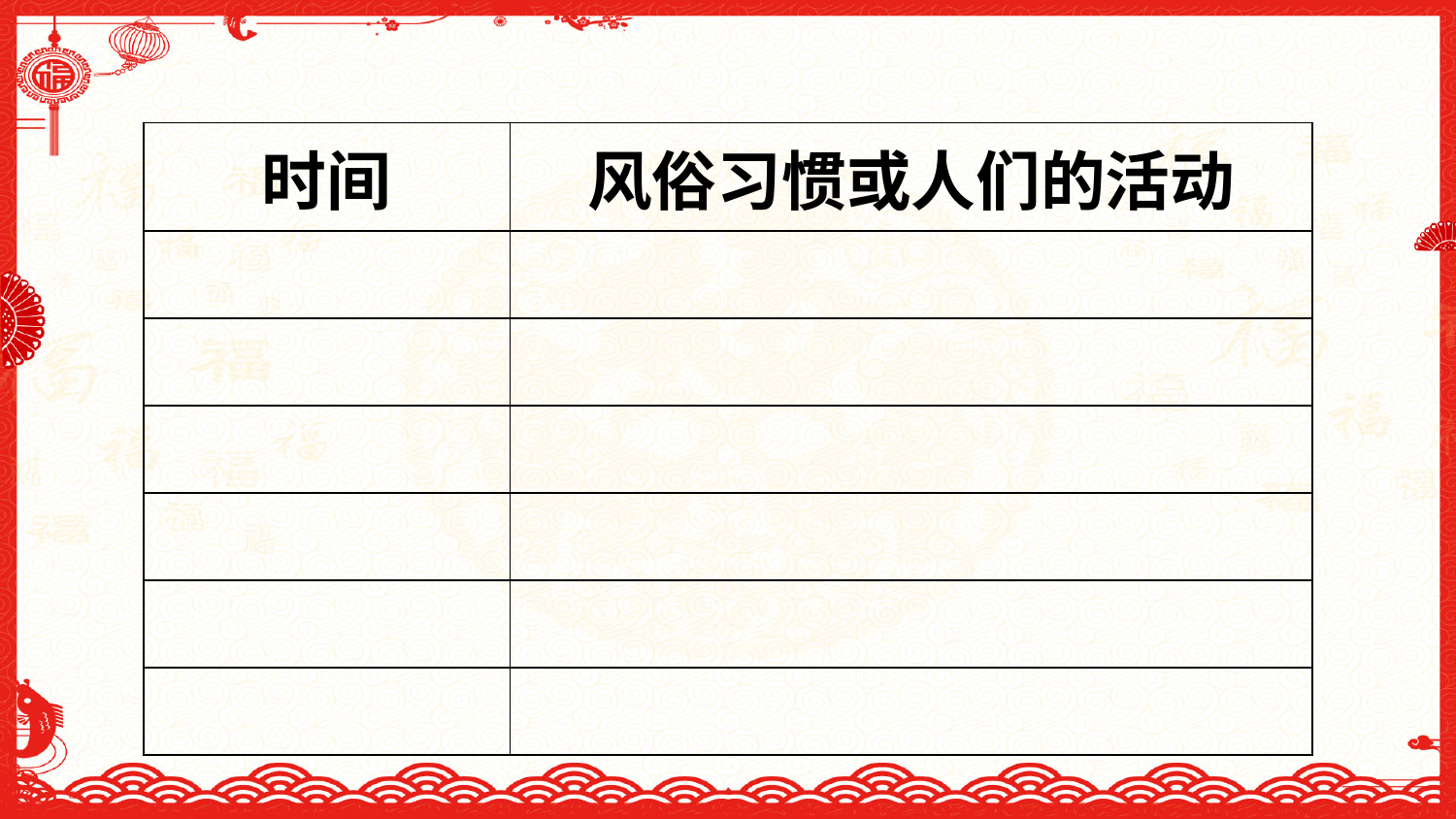

| 时间 | 风俗习惯或人们的活动 |
| --- | --- |
|  |  |
|  |  |
|  |  |
|  |  |
|  |  |
|  |  |